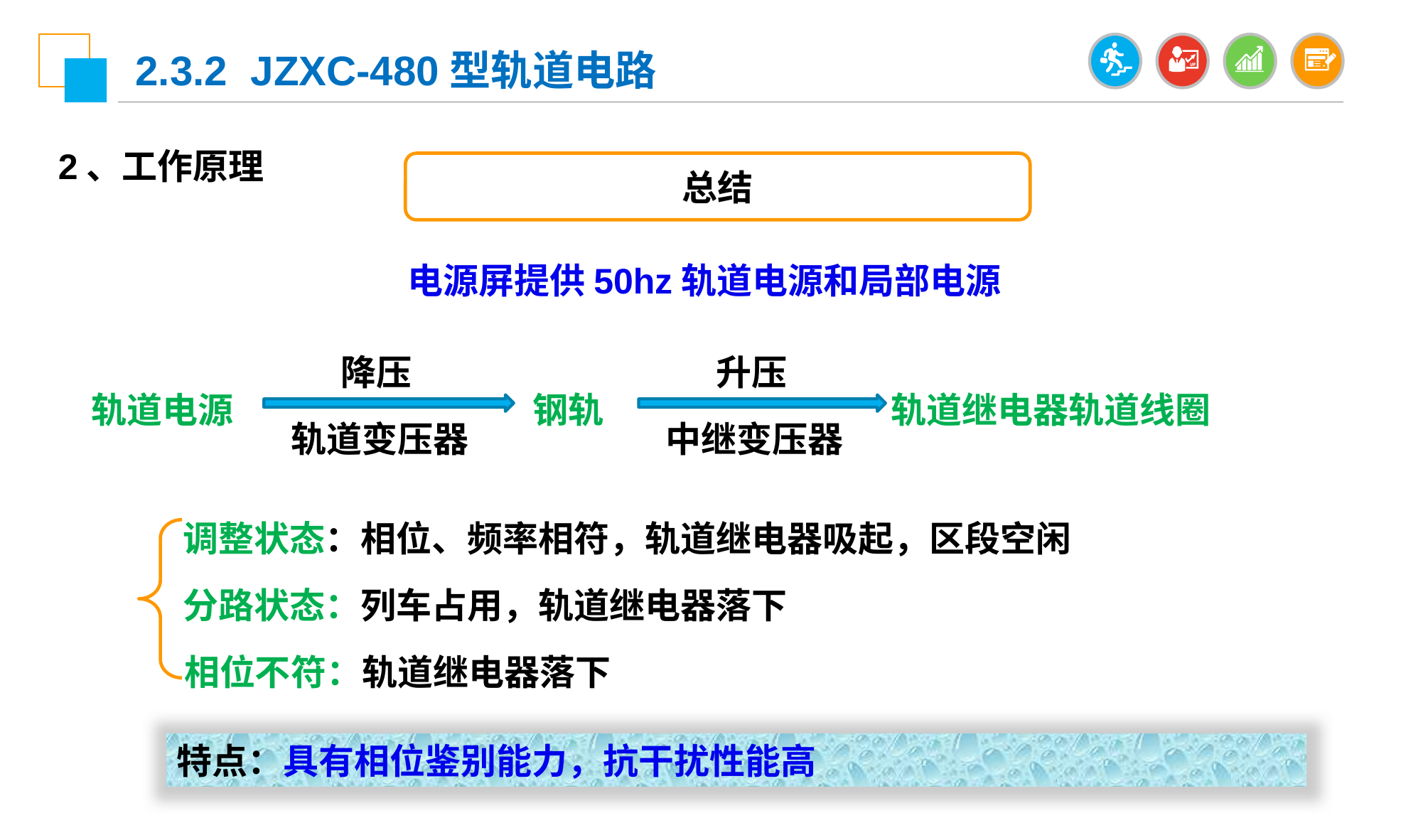

2.3.2  JZXC-480型轨道电路
2、工作原理
总结
电源屏提供50hz轨道电源和局部电源
降压
升压
轨道电源
钢轨
轨道继电器轨道线圈

轨道变压器
中继变压器
调整状态：相位、频率相符，轨道继电器吸起，区段空闲

分路状态：列车占用，轨道继电器落下
相位不符：轨道继电器落下
特点：具有相位鉴别能力，抗干扰性能高